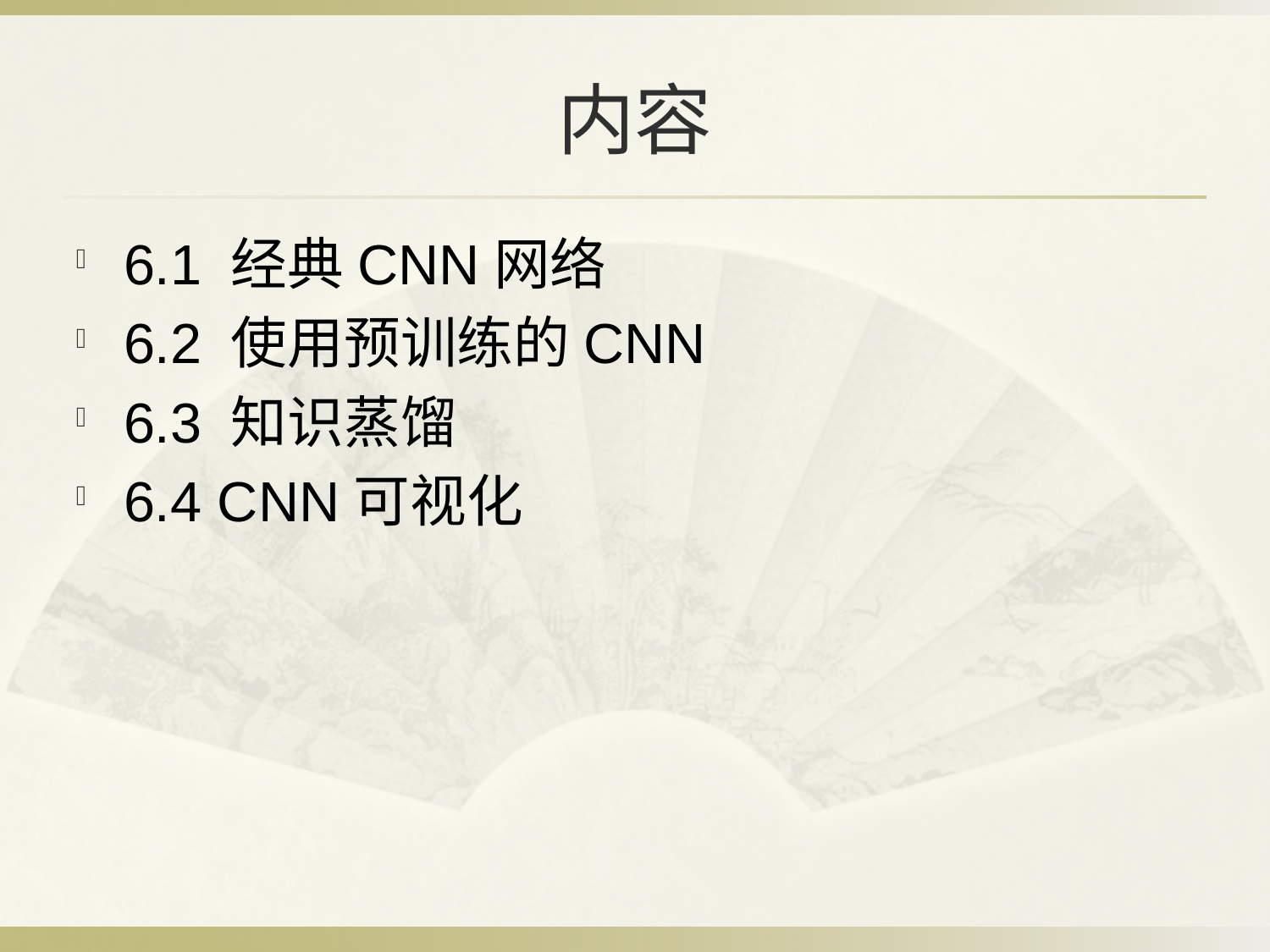

# 内容
6.1 经典CNN网络
6.2 使用预训练的CNN
6.3 知识蒸馏
6.4 CNN可视化